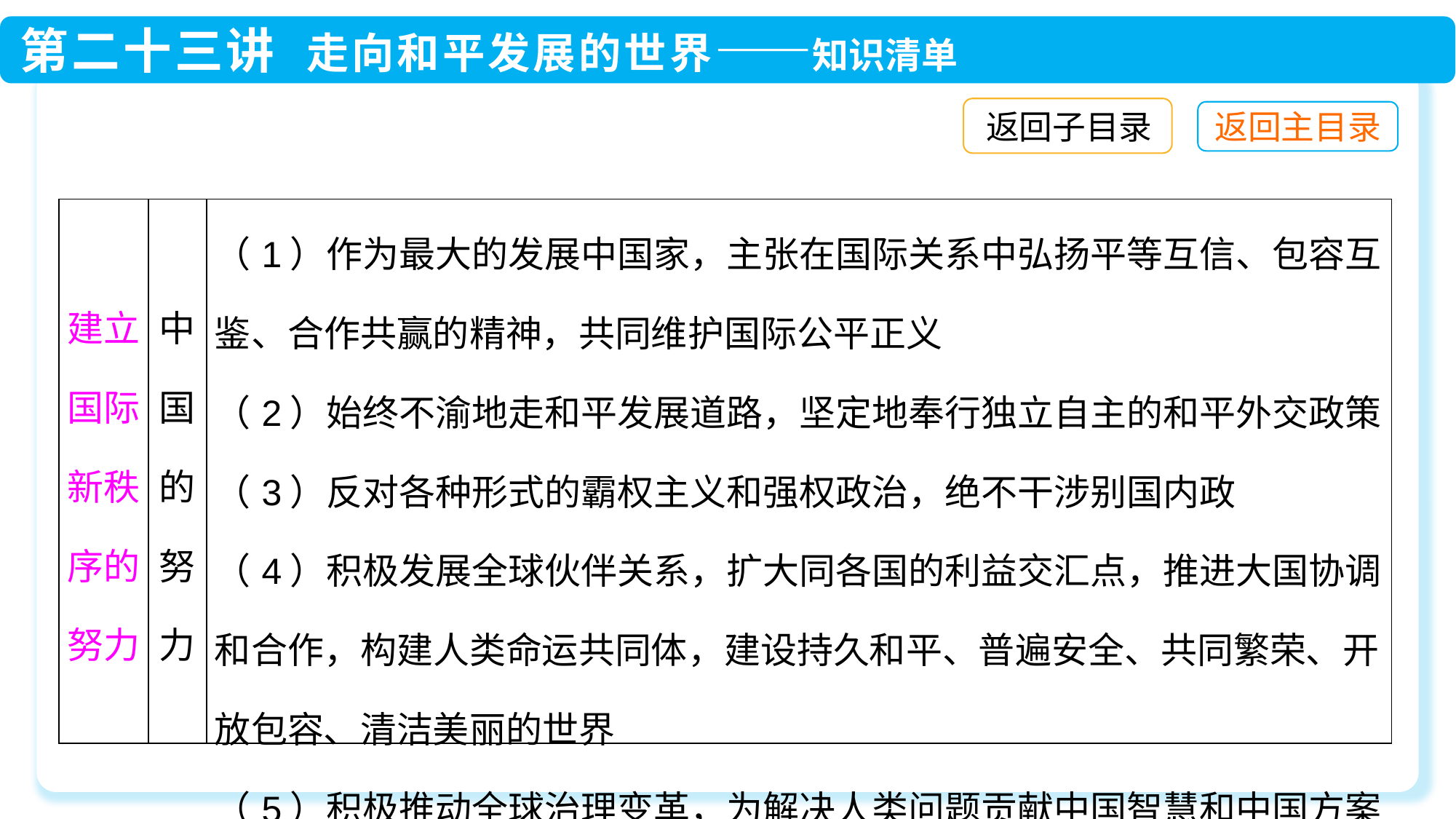

返回子目录
| 建立国际新秩序的努力 | 中国的努力 | （1）作为最大的发展中国家，主张在国际关系中弘扬平等互信、包容互鉴、合作共赢的精神，共同维护国际公平正义 （2）始终不渝地走和平发展道路，坚定地奉行独立自主的和平外交政策 （3）反对各种形式的霸权主义和强权政治，绝不干涉别国内政 （4）积极发展全球伙伴关系，扩大同各国的利益交汇点，推进大国协调和合作，构建人类命运共同体，建设持久和平、普遍安全、共同繁荣、开放包容、清洁美丽的世界 （5）积极推动全球治理变革，为解决人类问题贡献中国智慧和中国方案 |
| --- | --- | --- |